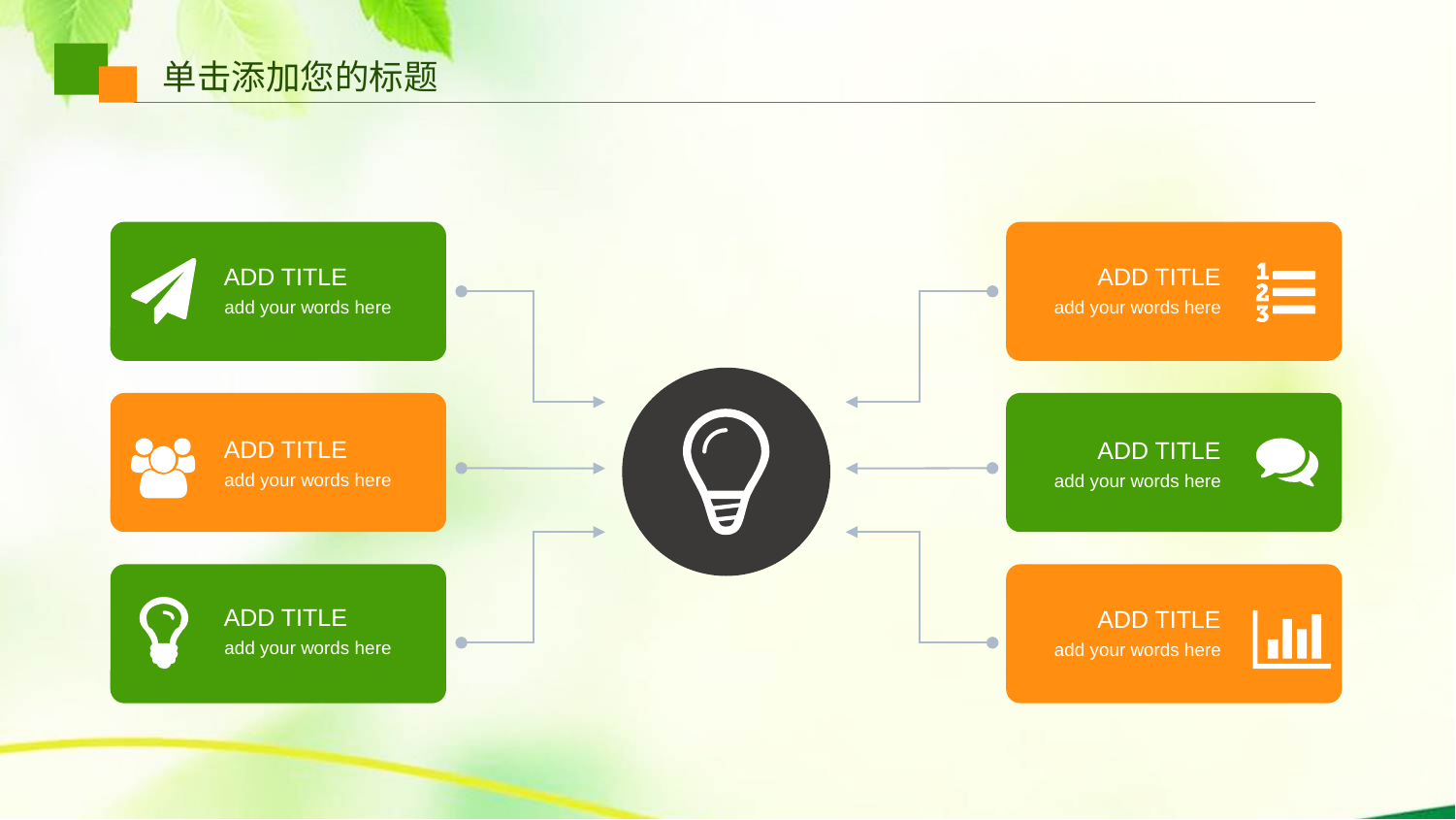

单击添加您的标题

ADD TITLE
ADD TITLE

add your words here
add your words here

ADD TITLE
ADD TITLE

add your words here
add your words here

ADD TITLE
ADD TITLE

add your words here
add your words here